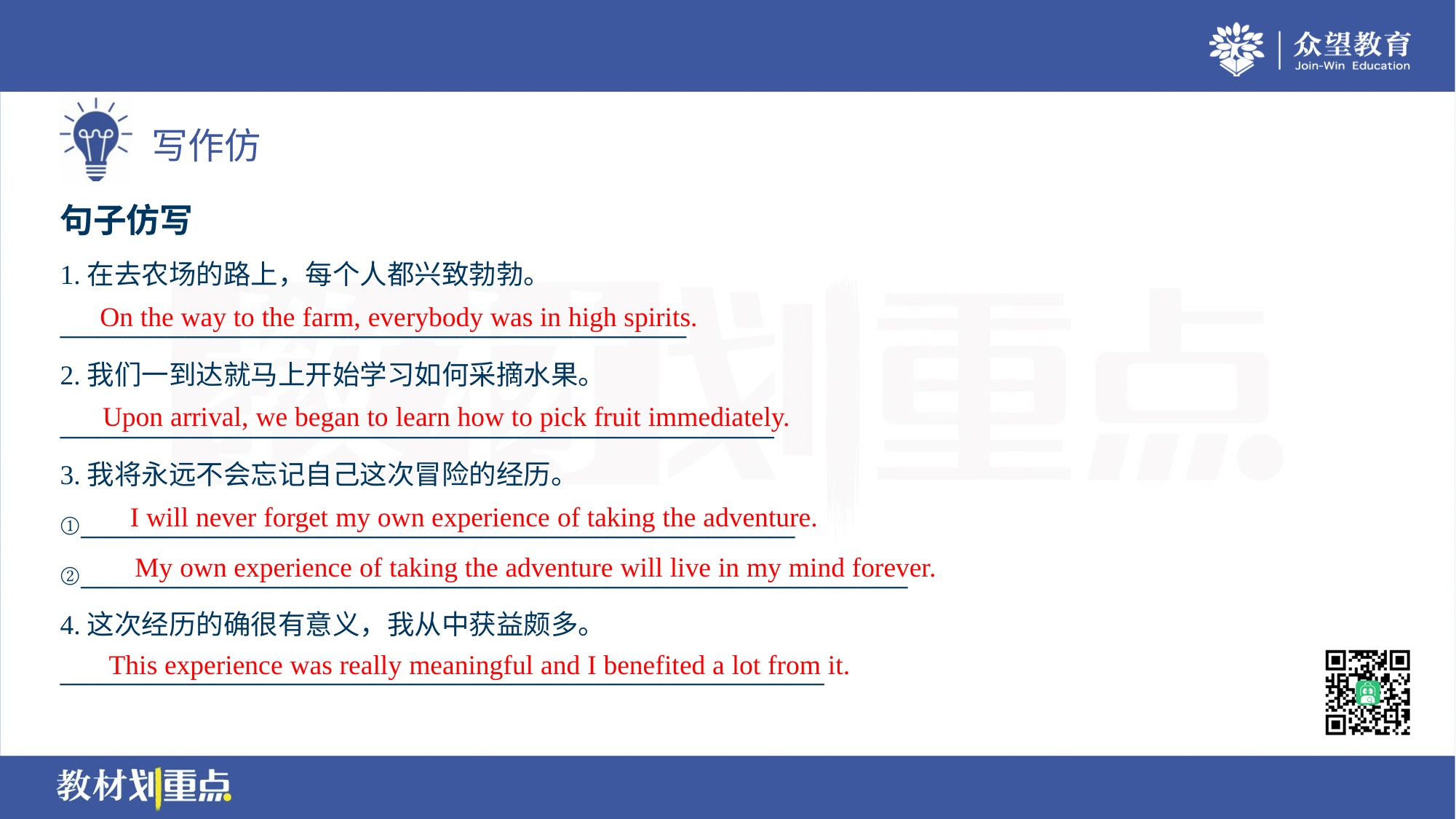

句子仿写
1.在去农场的路上，每个人都兴致勃勃。
__________________________________________________
2.我们一到达就马上开始学习如何采摘水果。
_________________________________________________________
3.我将永远不会忘记自己这次冒险的经历。
①_________________________________________________________
②__________________________________________________________________
4.这次经历的确很有意义，我从中获益颇多。
_____________________________________________________________
On the way to the farm, everybody was in high spirits.
Upon arrival, we began to learn how to pick fruit immediately.
I will never forget my own experience of taking the adventure.
My own experience of taking the adventure will live in my mind forever.
This experience was really meaningful and I benefited a lot from it.